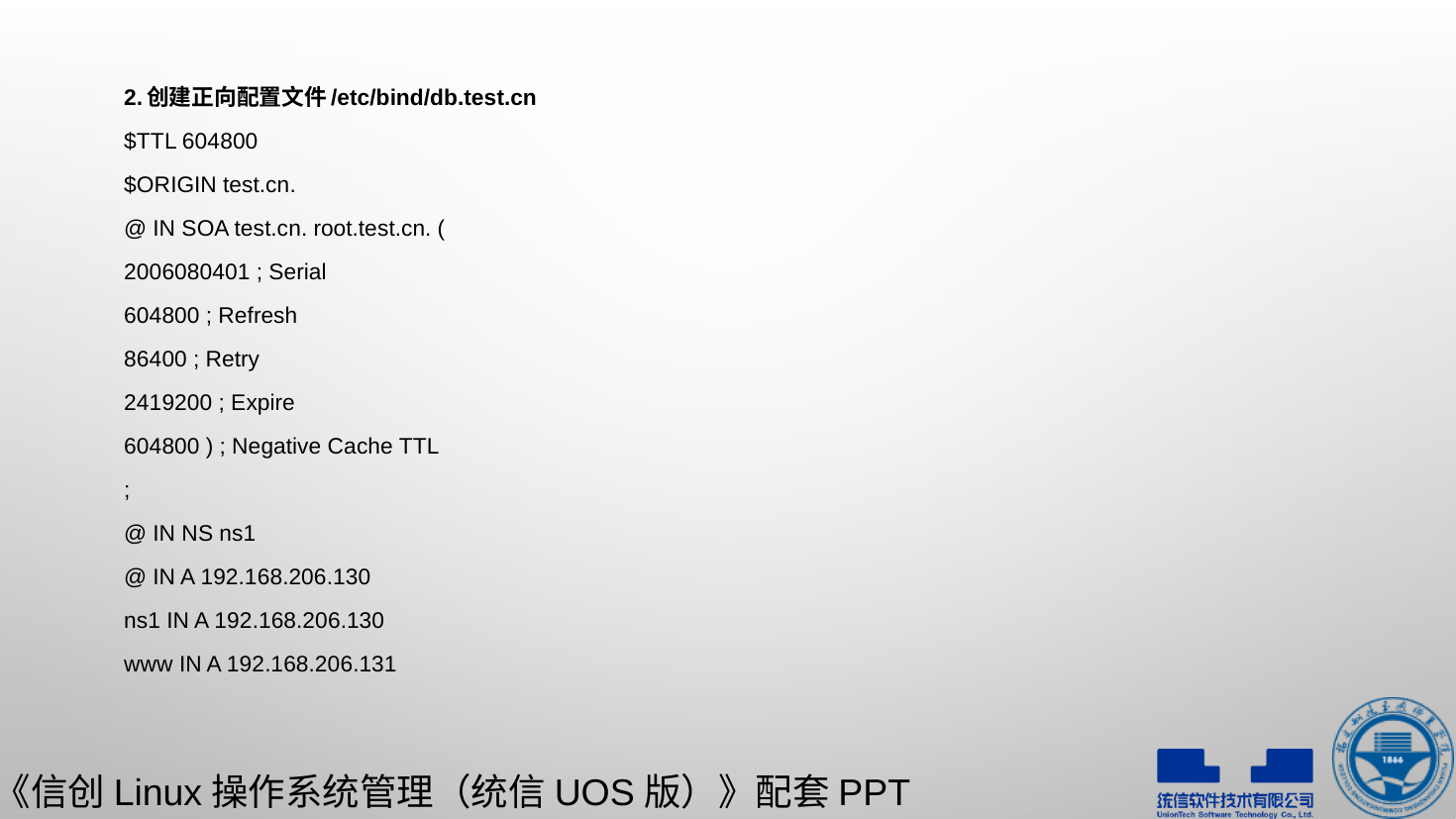

2.创建正向配置文件/etc/bind/db.test.cn
$TTL 604800
$ORIGIN test.cn.
@ IN SOA test.cn. root.test.cn. (
2006080401 ; Serial
604800 ; Refresh
86400 ; Retry
2419200 ; Expire
604800 ) ; Negative Cache TTL
;
@ IN NS ns1
@ IN A 192.168.206.130
ns1 IN A 192.168.206.130
www IN A 192.168.206.131